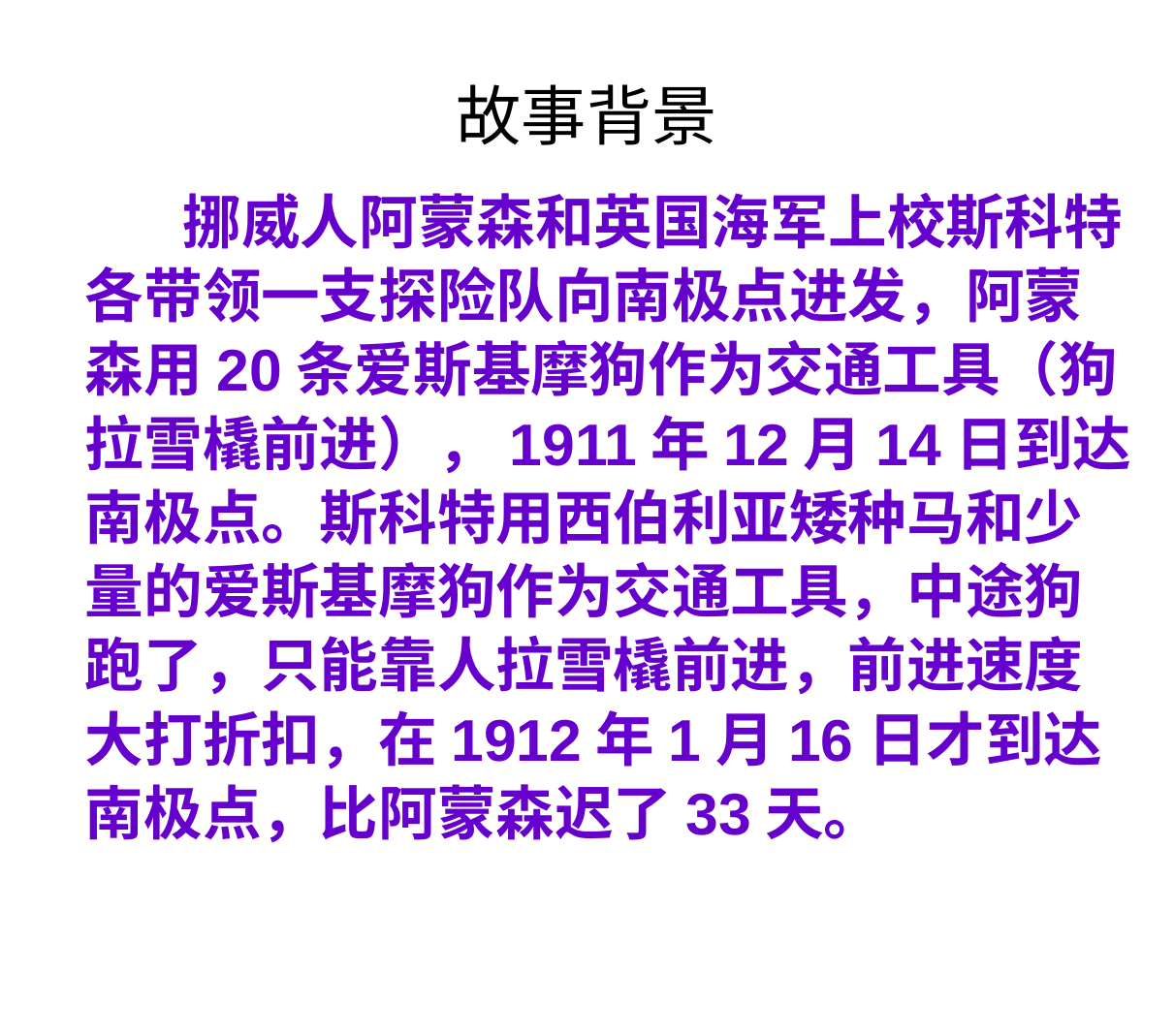

# 故事背景
                                      挪威人阿蒙森和英国海军上校斯科特各带领一支探险队向南极点进发，阿蒙森用20条爱斯基摩狗作为交通工具（狗拉雪橇前进），1911年12月14日到达南极点。斯科特用西伯利亚矮种马和少量的爱斯基摩狗作为交通工具，中途狗跑了，只能靠人拉雪橇前进，前进速度大打折扣，在1912年1月16日才到达南极点，比阿蒙森迟了33天。